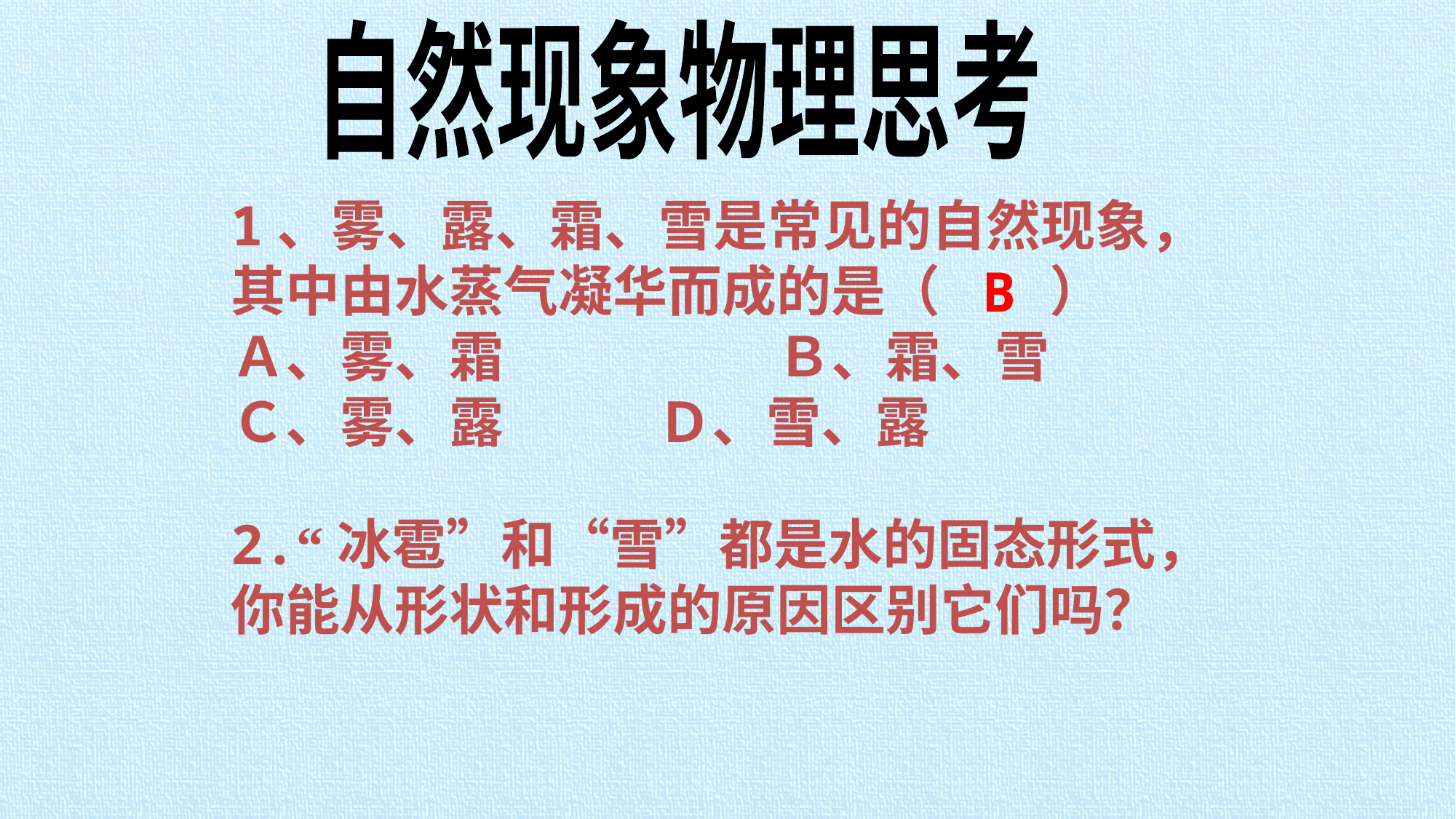

自然现象物理思考
1、雾、露、霜、雪是常见的自然现象，
其中由水蒸气凝华而成的是（　　）
Ａ、雾、霜　　　　　Ｂ、霜、雪
Ｃ、雾、露　        Ｄ、雪、露
B
2.“冰雹”和“雪”都是水的固态形式，你能从形状和形成的原因区别它们吗？